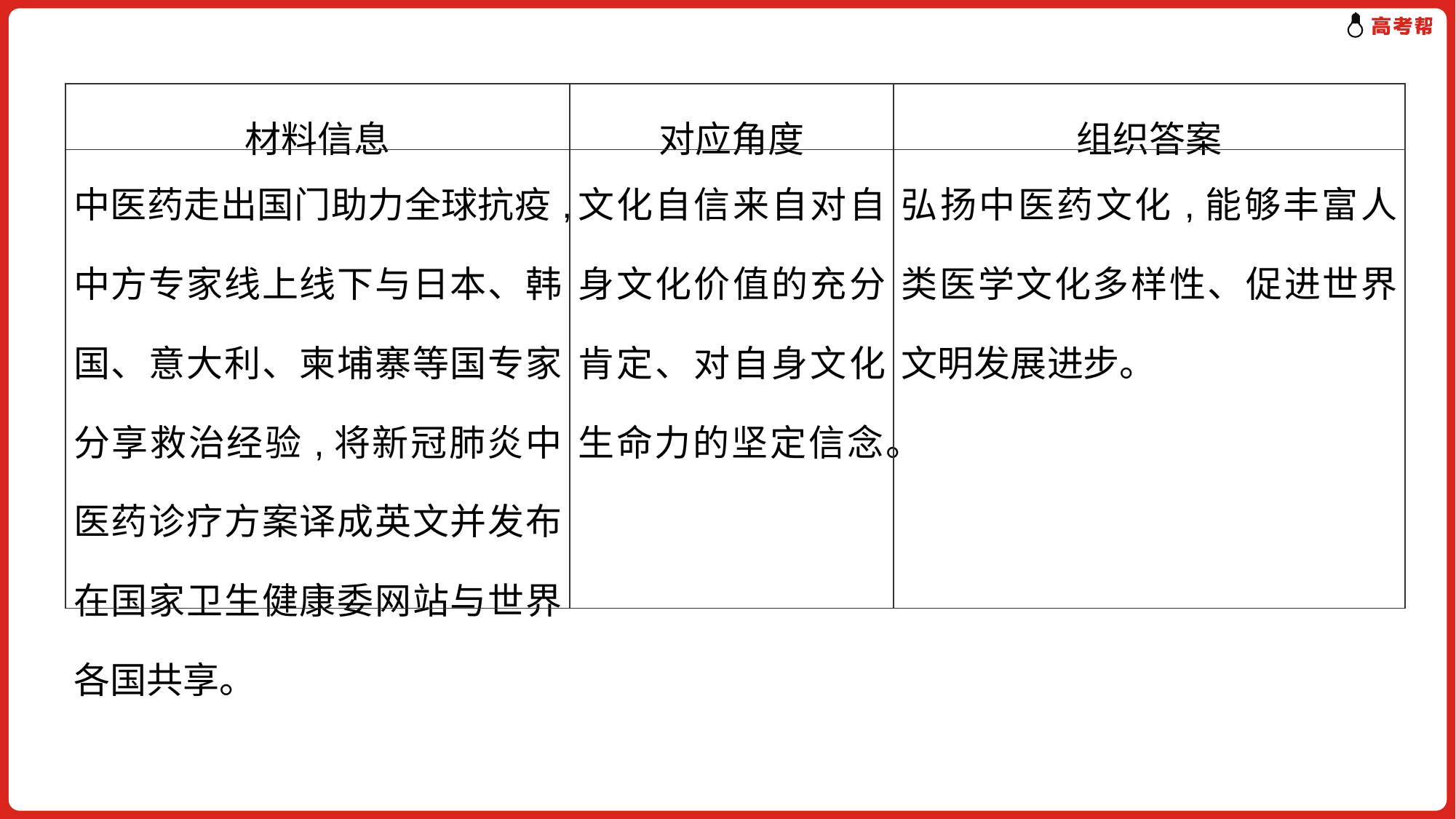

| 材料信息 | 对应角度 | 组织答案 |
| --- | --- | --- |
| 中医药走出国门助力全球抗疫,中方专家线上线下与日本、韩国、意大利、柬埔寨等国专家分享救治经验,将新冠肺炎中医药诊疗方案译成英文并发布在国家卫生健康委网站与世界各国共享。 | 文化自信来自对自身文化价值的充分肯定、对自身文化生命力的坚定信念。 | 弘扬中医药文化,能够丰富人类医学文化多样性、促进世界文明发展进步。 |